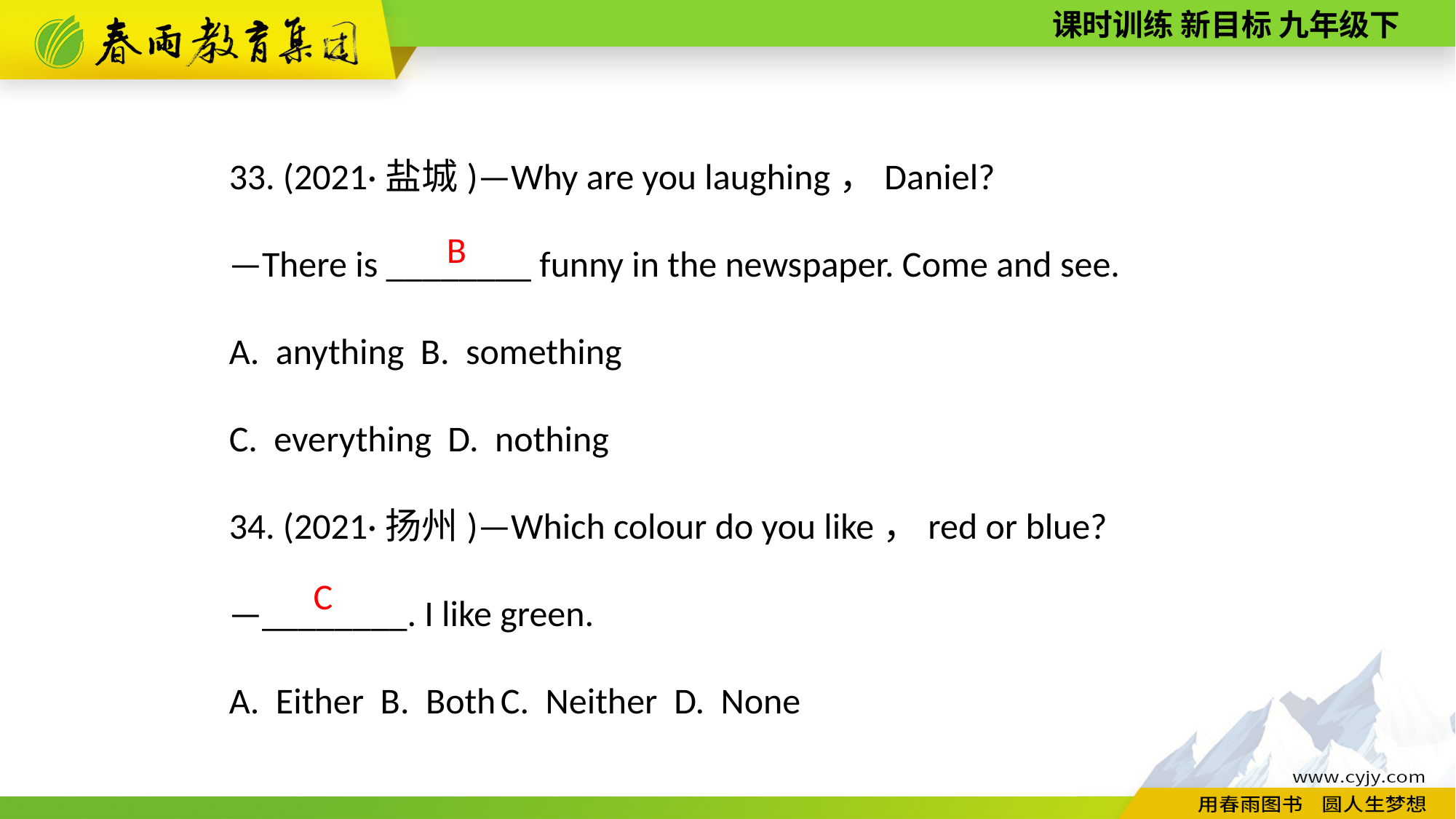

33. (2021·盐城)—Why are you laughing，Daniel?
—There is ________ funny in the newspaper. Come and see.
A.  anything  B.  something
C.  everything  D.  nothing
34. (2021·扬州)—Which colour do you like，red or blue?
—________. I like green.
A.  Either  B.  Both C.  Neither  D.  None
B
C